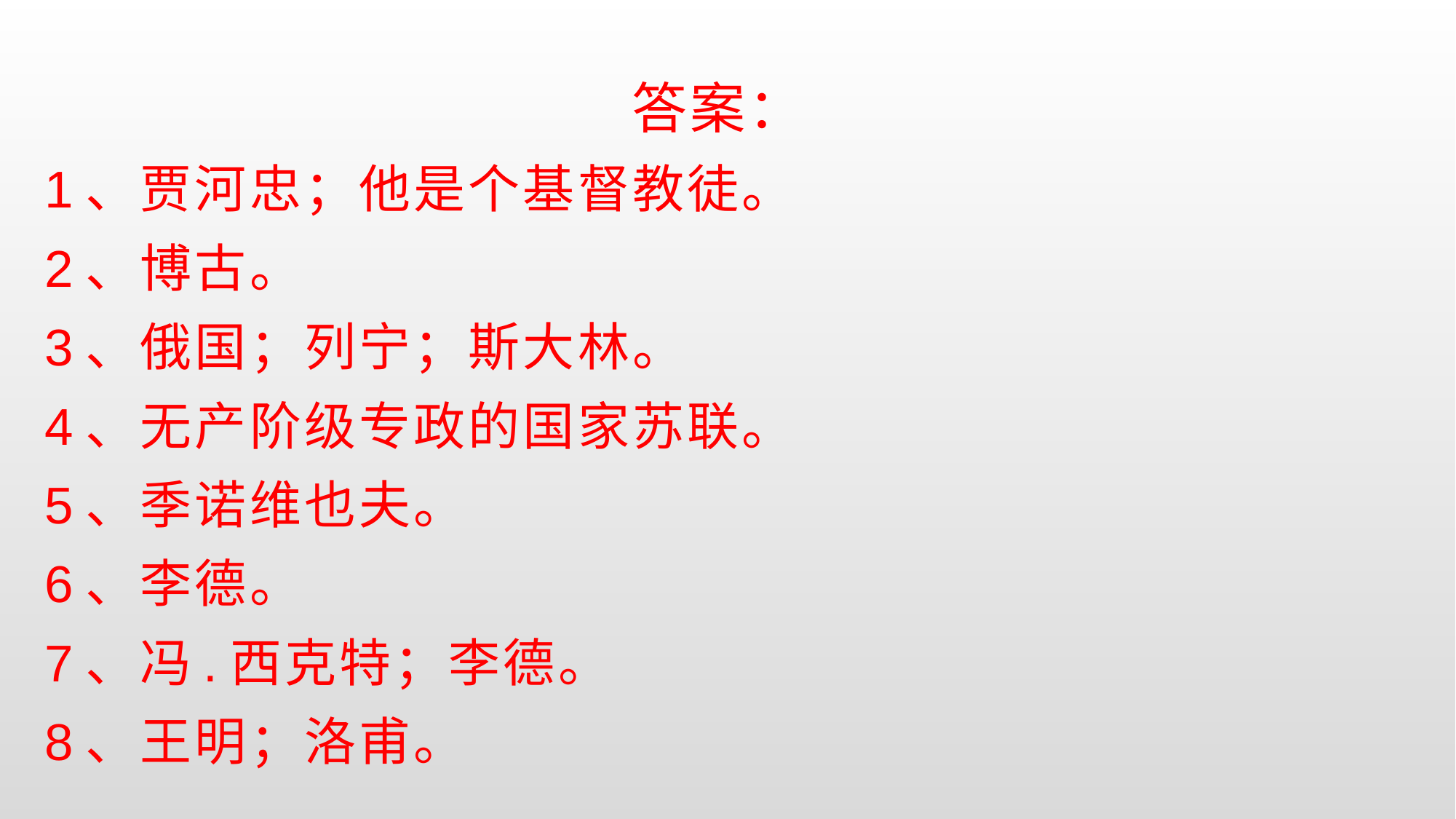

答案：
1、贾河忠；他是个基督教徒。
2、博古。
3、俄国；列宁；斯大林。
4、无产阶级专政的国家苏联。
5、季诺维也夫。
6、李德。
7、冯.西克特；李德。
8、王明；洛甫。